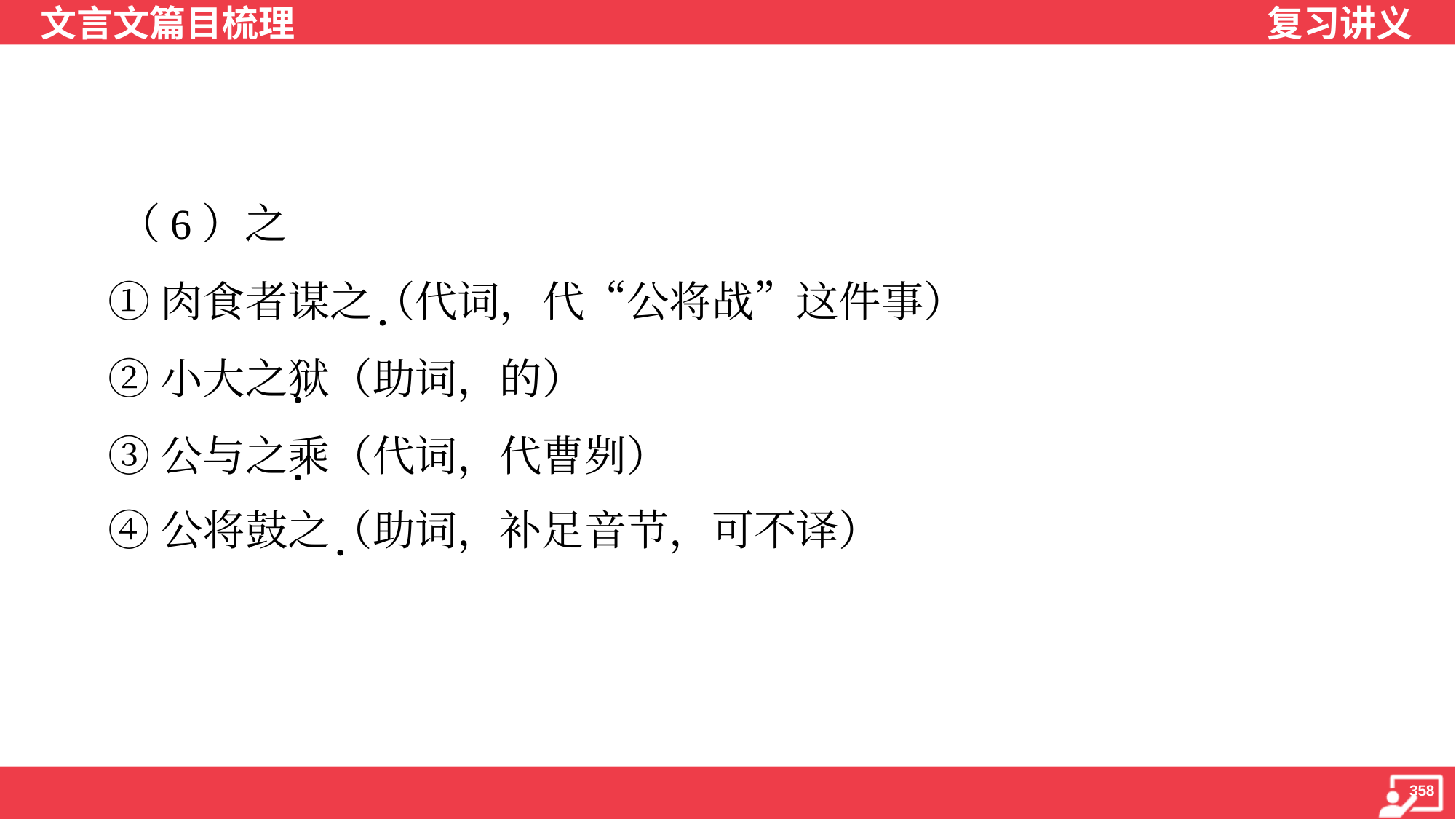

（6）之
    ①肉食者谋之（代词，代“公将战”这件事）
    ②小大之狱（助词，的）
    ③公与之乘（代词，代曹刿）
    ④公将鼓之（助词，补足音节，可不译）